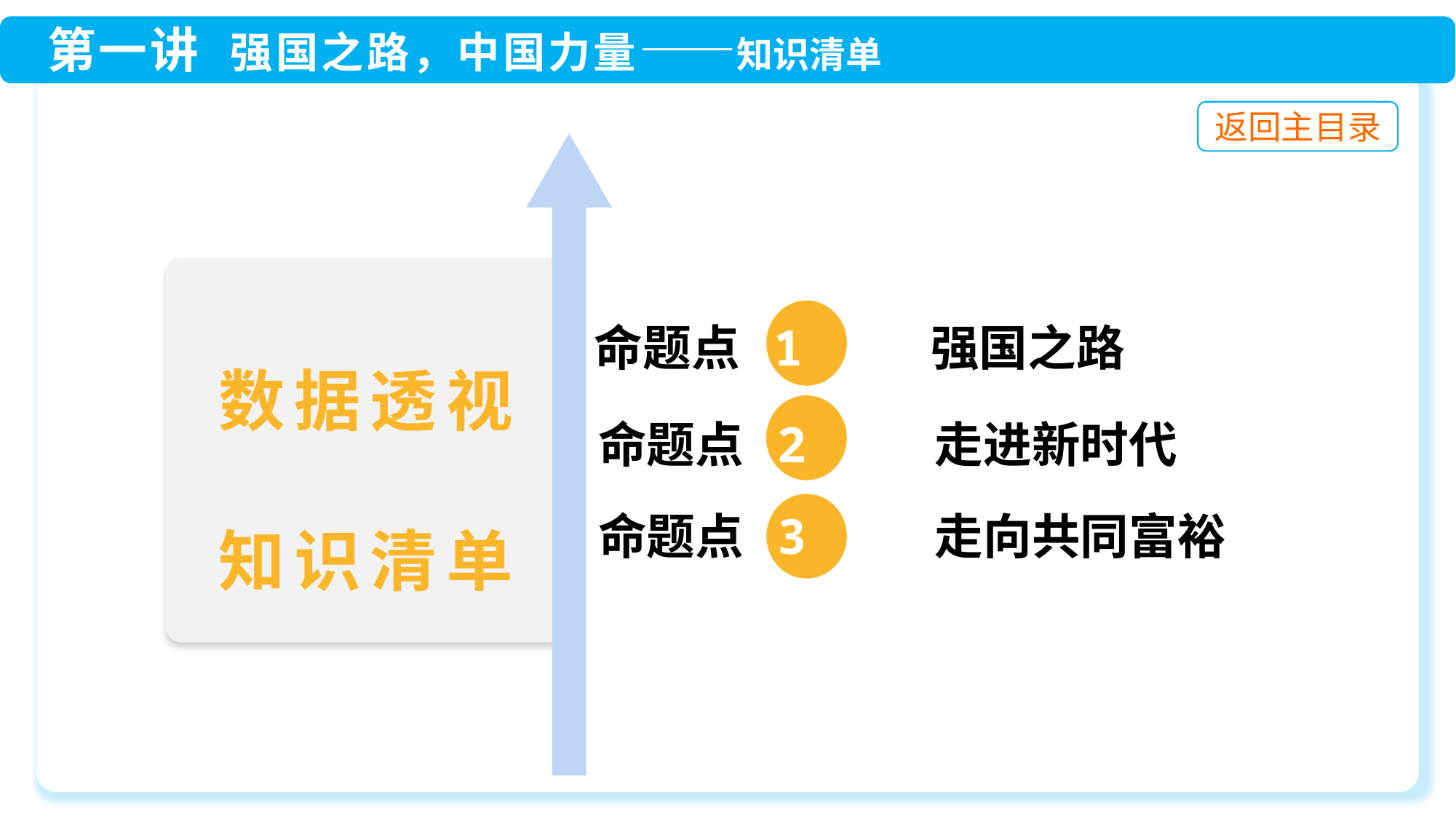

命题点  1    强国之路
命题点  3    走向共同富裕
命题点  2    走进新时代
数据透视
知识清单